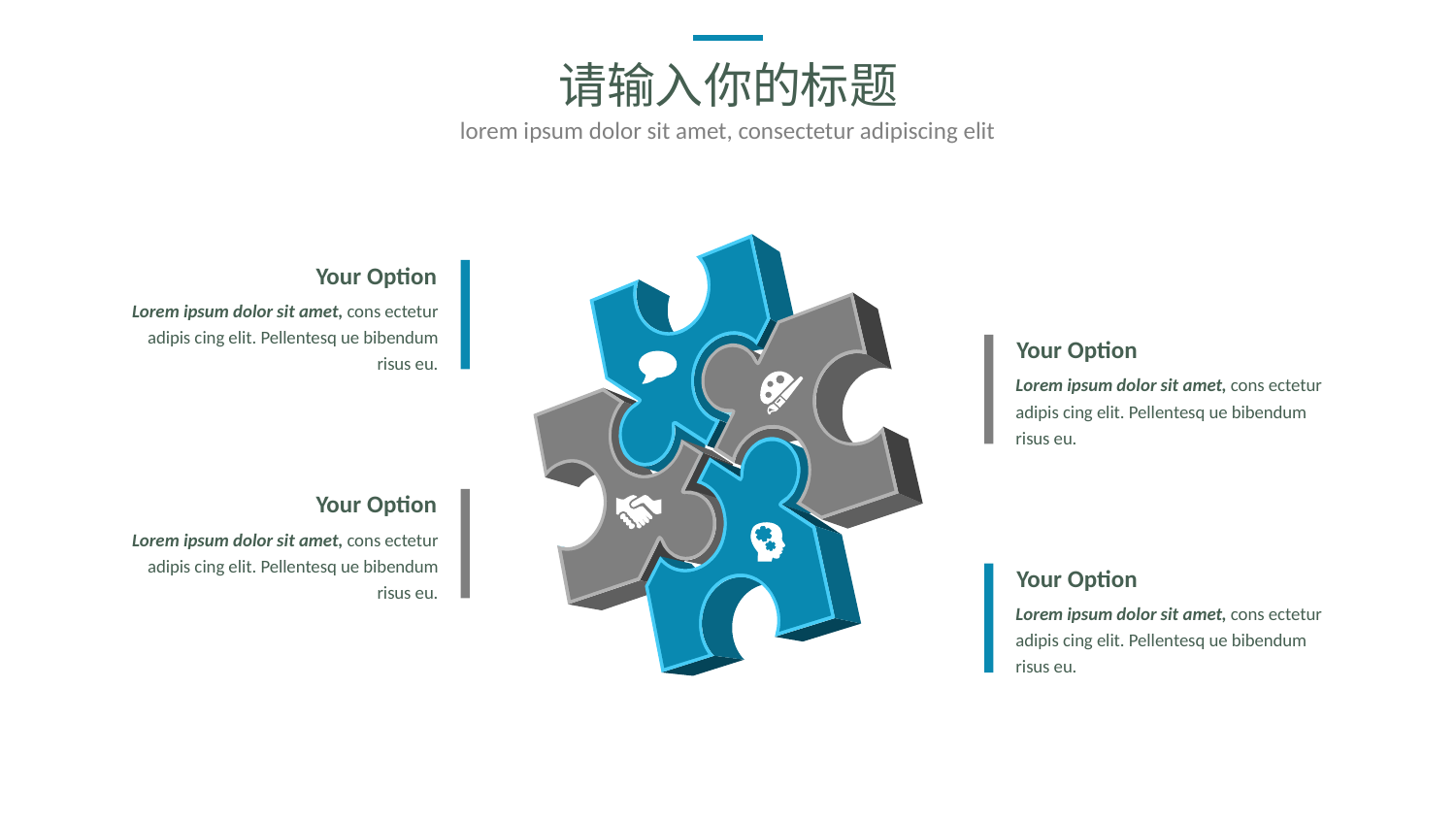

请输入你的标题
lorem ipsum dolor sit amet, consectetur adipiscing elit

Your Option
Lorem ipsum dolor sit amet, cons ectetur adipis cing elit. Pellentesq ue bibendum risus eu.

Your Option
Lorem ipsum dolor sit amet, cons ectetur adipis cing elit. Pellentesq ue bibendum risus eu.

Your Option
Lorem ipsum dolor sit amet, cons ectetur adipis cing elit. Pellentesq ue bibendum risus eu.

Your Option
Lorem ipsum dolor sit amet, cons ectetur adipis cing elit. Pellentesq ue bibendum risus eu.